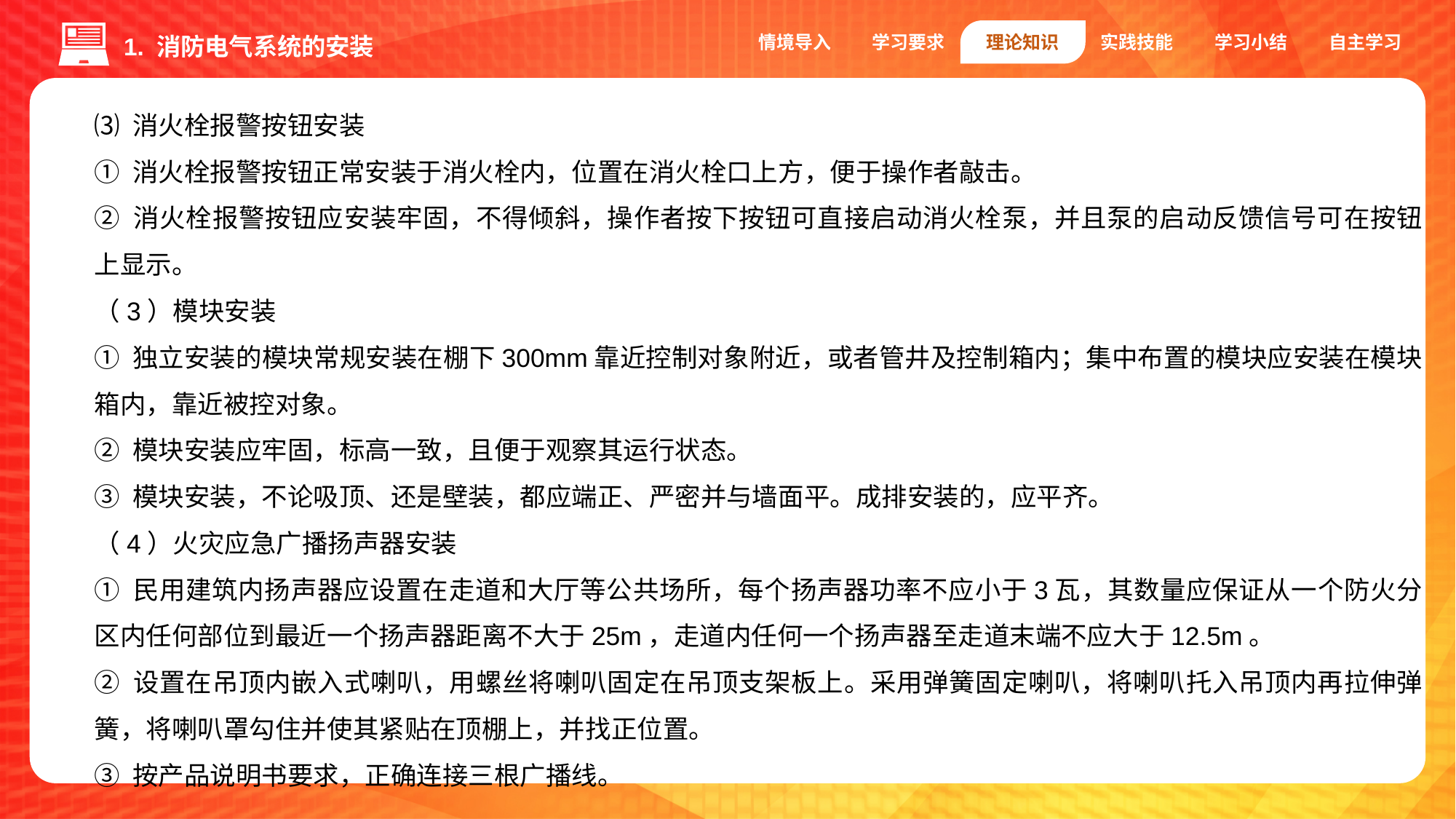

情境导入
学习要求
理论知识
实践技能
学习小结
自主学习

1. 消防电气系统的安装
⑶ 消火栓报警按钮安装
① 消火栓报警按钮正常安装于消火栓内，位置在消火栓口上方，便于操作者敲击。
② 消火栓报警按钮应安装牢固，不得倾斜，操作者按下按钮可直接启动消火栓泵，并且泵的启动反馈信号可在按钮上显示。
（3）模块安装
① 独立安装的模块常规安装在棚下300mm靠近控制对象附近，或者管井及控制箱内；集中布置的模块应安装在模块箱内，靠近被控对象。
② 模块安装应牢固，标高一致，且便于观察其运行状态。
③ 模块安装，不论吸顶、还是壁装，都应端正、严密并与墙面平。成排安装的，应平齐。
（4）火灾应急广播扬声器安装
① 民用建筑内扬声器应设置在走道和大厅等公共场所，每个扬声器功率不应小于3瓦，其数量应保证从一个防火分区内任何部位到最近一个扬声器距离不大于25m，走道内任何一个扬声器至走道末端不应大于12.5m。
② 设置在吊顶内嵌入式喇叭，用螺丝将喇叭固定在吊顶支架板上。采用弹簧固定喇叭，将喇叭托入吊顶内再拉伸弹簧，将喇叭罩勾住并使其紧贴在顶棚上，并找正位置。
③ 按产品说明书要求，正确连接三根广播线。